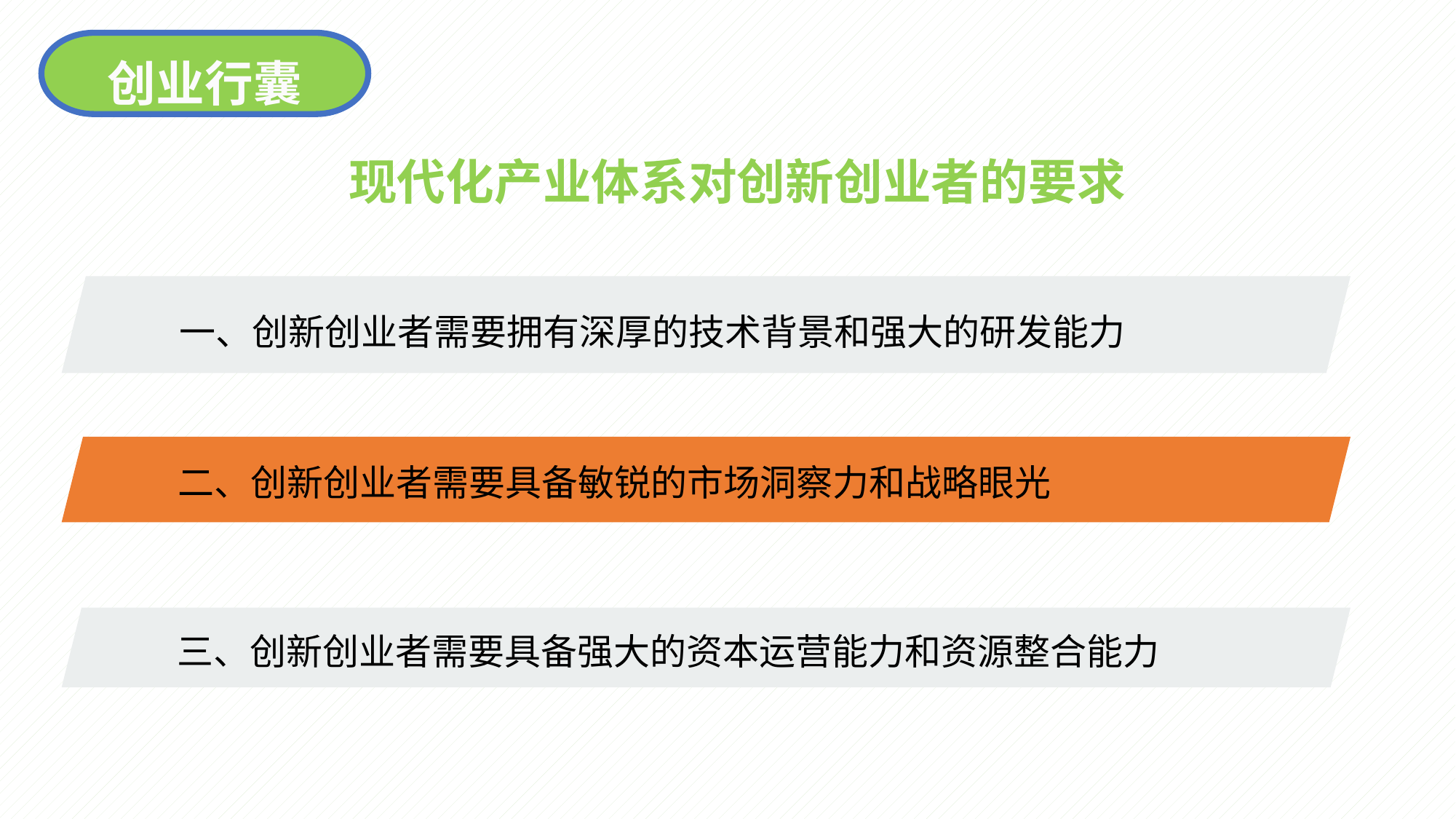

创业行囊

现代化产业体系对创新创业者的要求
一、创新创业者需要拥有深厚的技术背景和强大的研发能力

二、创新创业者需要具备敏锐的市场洞察力和战略眼光
三、创新创业者需要具备强大的资本运营能力和资源整合能力